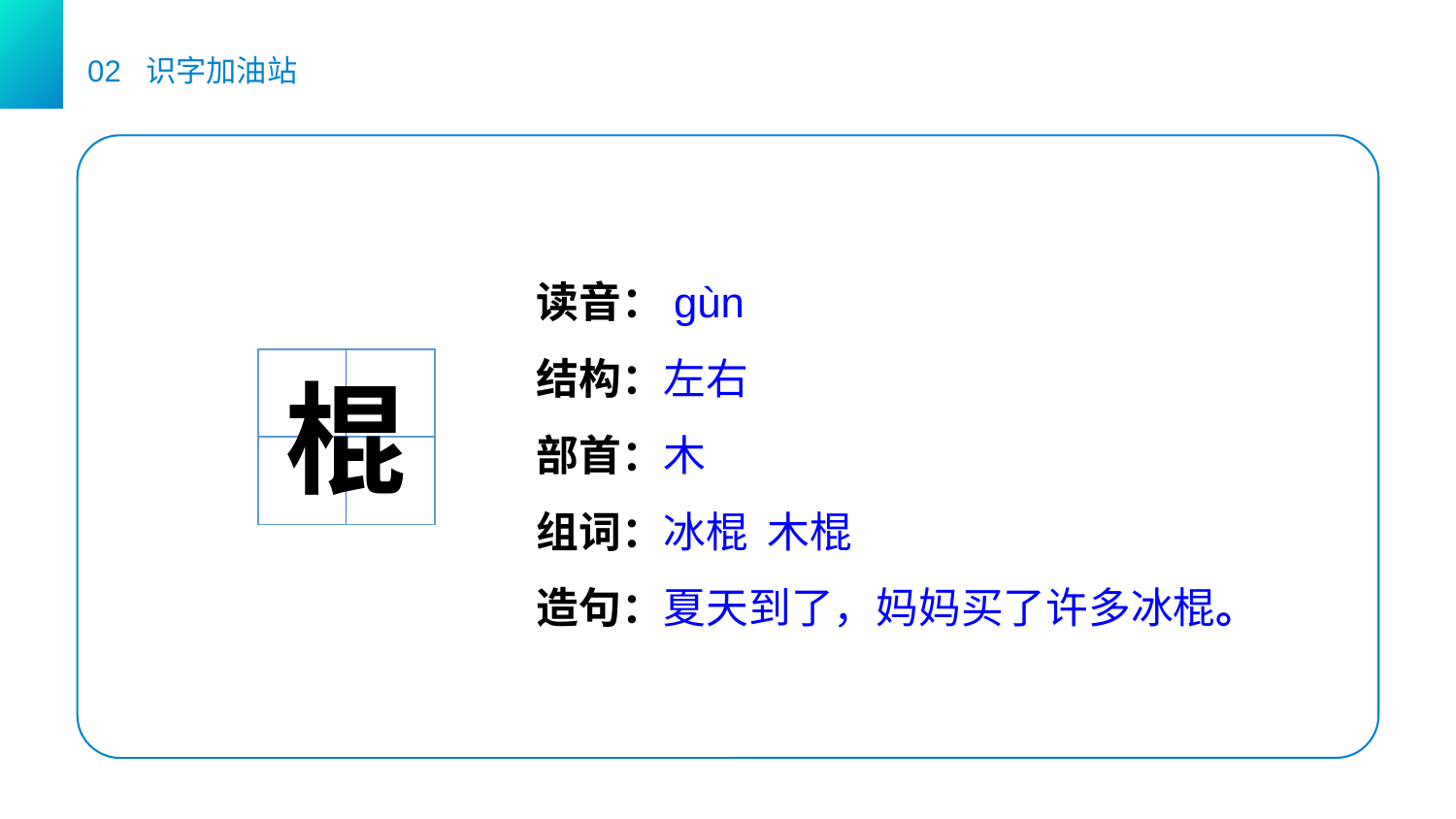

02  识字加油站

读音：gùn
结构：左右
部首：木
组词：冰棍  木棍
造句：夏天到了，妈妈买了许多冰棍。
|  |  |
| --- | --- |
|  |  |
棍